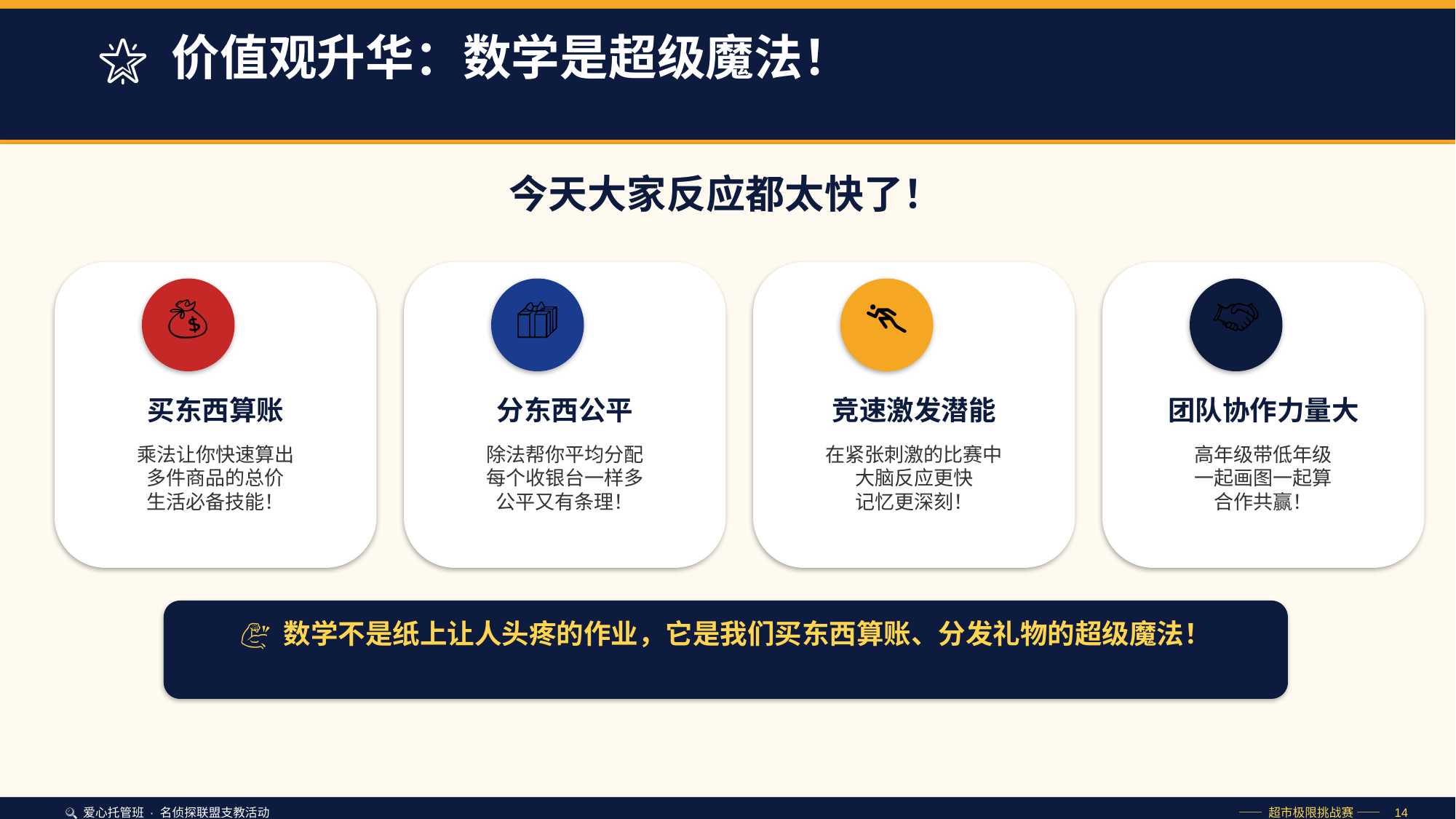

🌟 价值观升华：数学是超级魔法！

今天大家反应都太快了！

💰
🎁
🏃
🤝
买东西算账
分东西公平
竞速激发潜能
团队协作力量大
乘法让你快速算出
多件商品的总价
生活必备技能！
除法帮你平均分配
每个收银台一样多
公平又有条理！
在紧张刺激的比赛中
大脑反应更快
记忆更深刻！
高年级带低年级
一起画图一起算
合作共赢！

💪 数学不是纸上让人头疼的作业，它是我们买东西算账、分发礼物的超级魔法！

🔍 爱心托管班 · 名侦探联盟支教活动
—— 超市极限挑战赛 ——    14